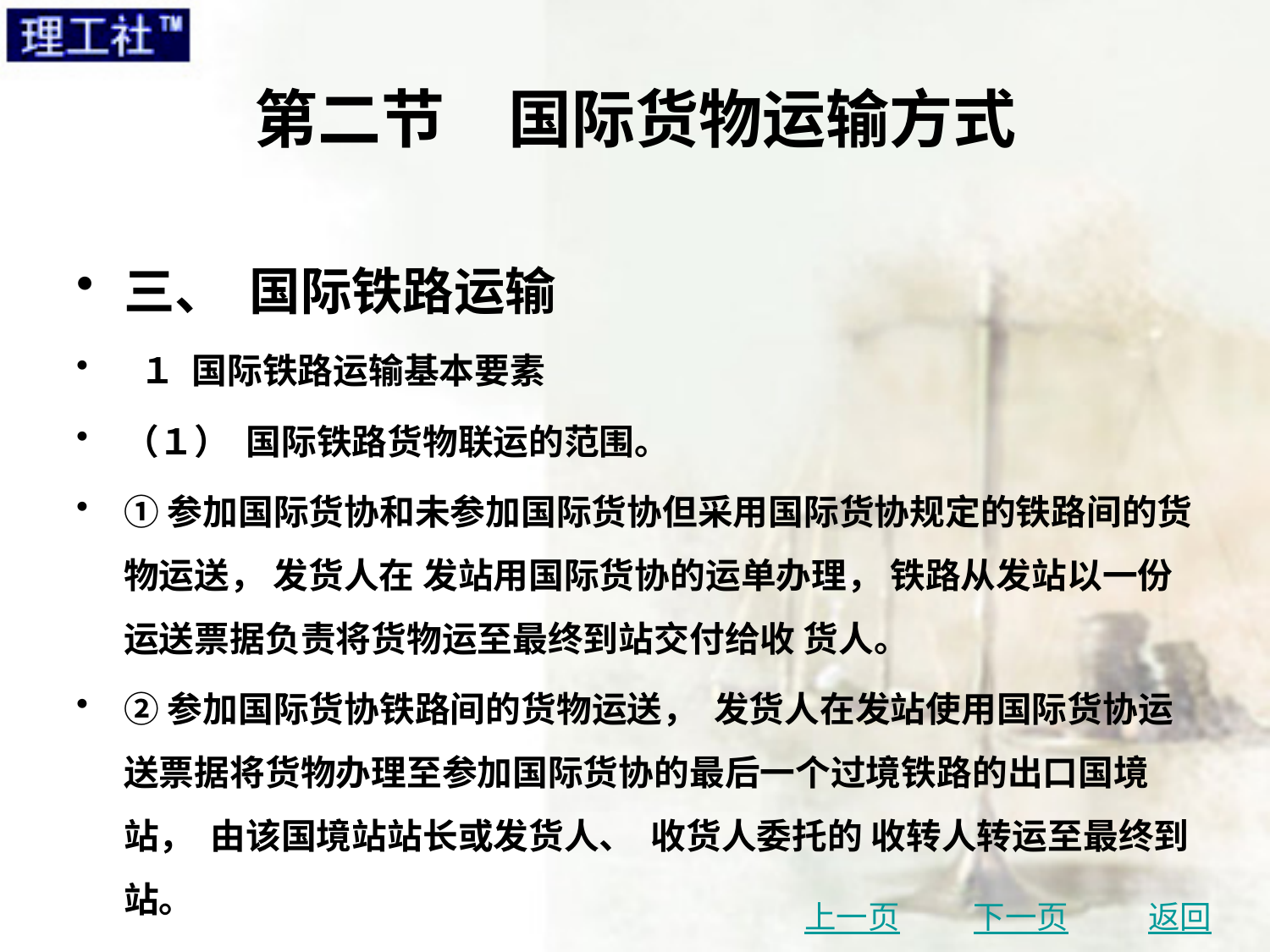

# 第二节　国际货物运输方式
三、  国际铁路运输
 １  国际铁路运输基本要素
（１）  国际铁路货物联运的范围。
①参加国际货协和未参加国际货协但采用国际货协规定的铁路间的货物运送， 发货人在 发站用国际货协的运单办理， 铁路从发站以一份运送票据负责将货物运至最终到站交付给收 货人。
②参加国际货协铁路间的货物运送，  发货人在发站使用国际货协运送票据将货物办理至参加国际货协的最后一个过境铁路的出口国境站，  由该国境站站长或发货人、  收货人委托的 收转人转运至最终到站。
上一页
下一页
返回